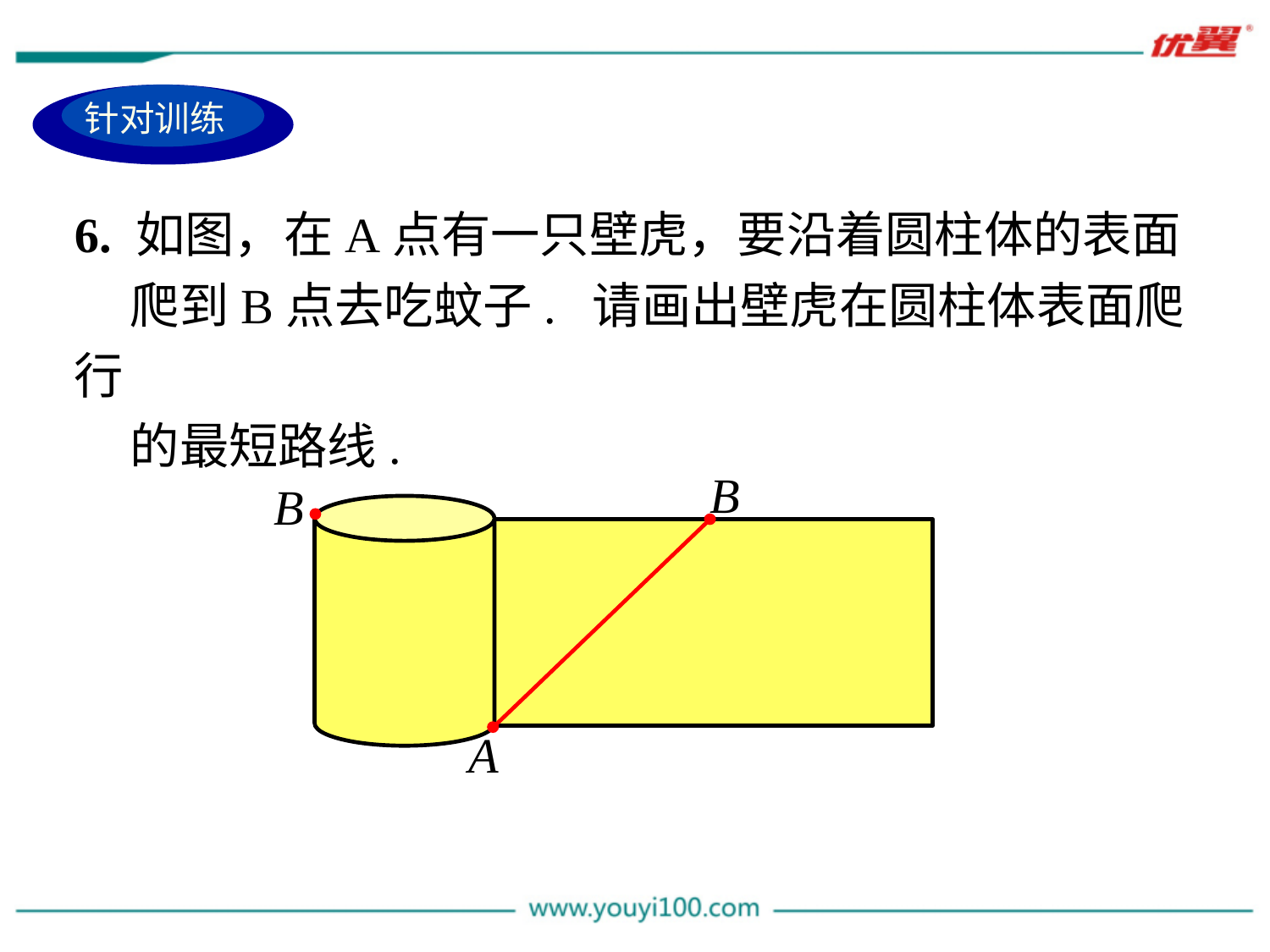

针对训练
6. 如图，在A点有一只壁虎，要沿着圆柱体的表面
    爬到B点去吃蚊子.  请画出壁虎在圆柱体表面爬行
    的最短路线.
B

B

A